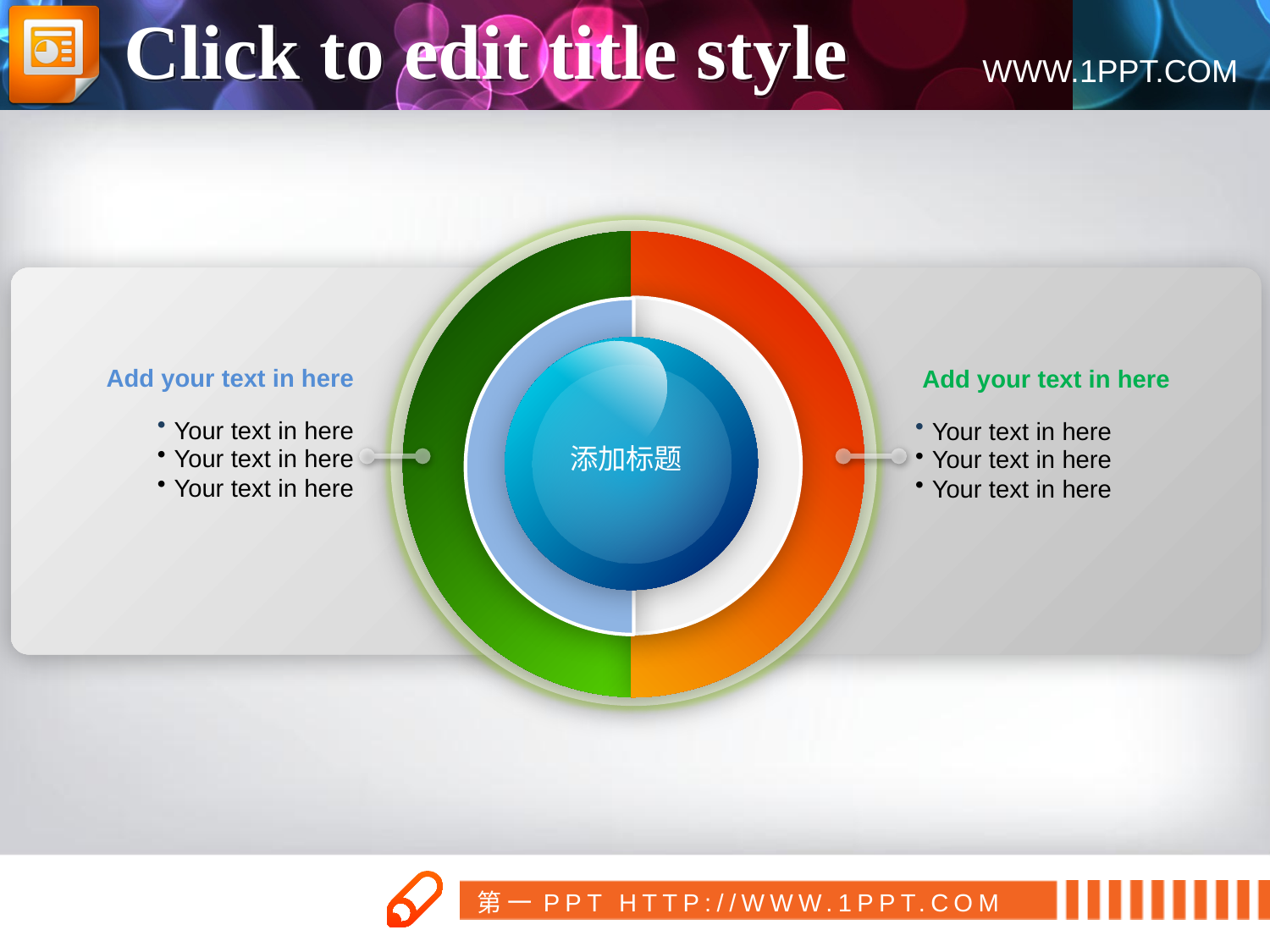

Click to edit title style

添加标题
 Add your text in here

Your text in here
Your text in here
Your text in here
 Add your text in here

Your text in here
Your text in here
Your text in here
添加标题

www.1ppt.com